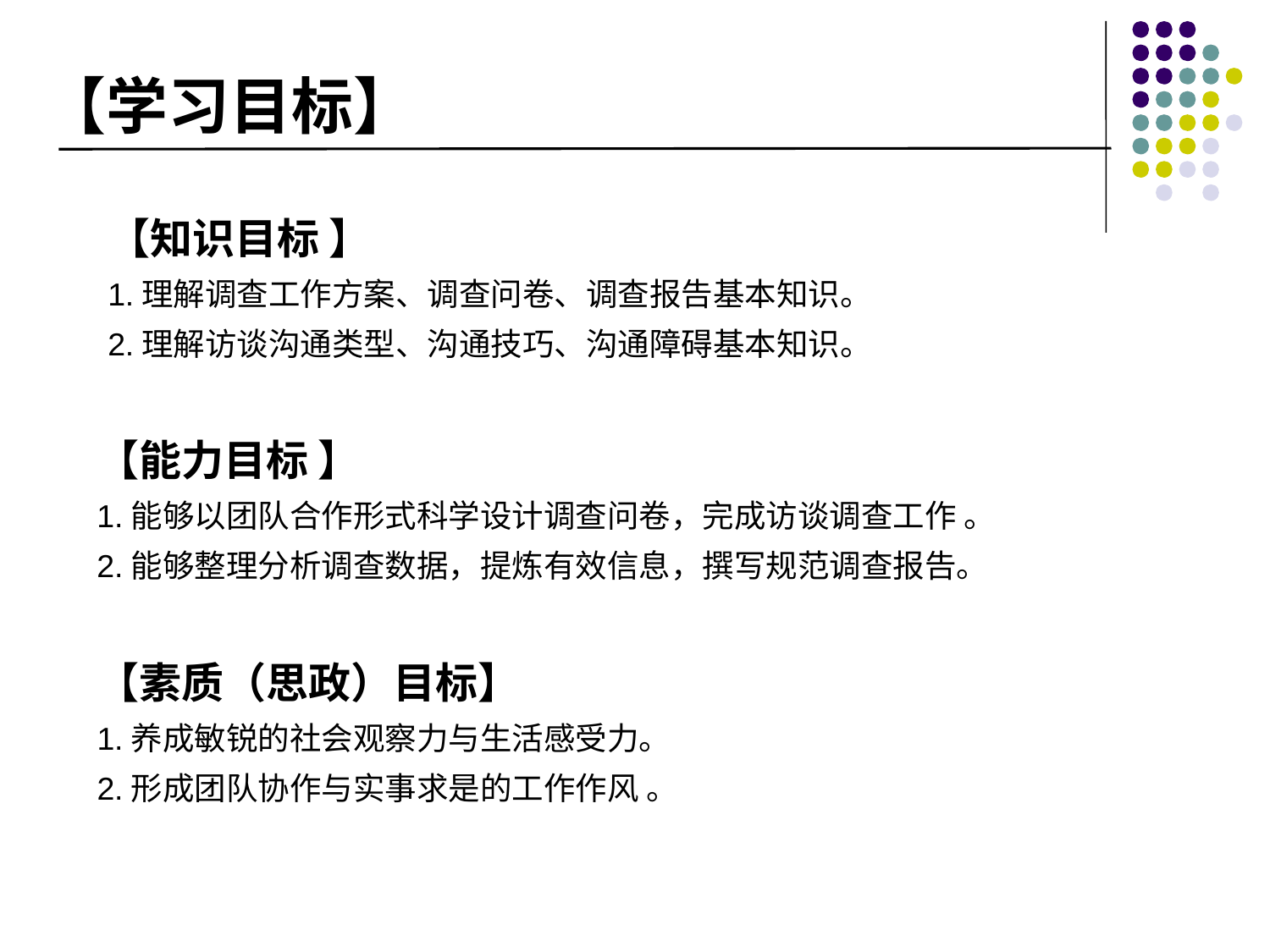

# 【学习目标】
【知识目标 】
1.理解调查工作方案、调查问卷、调查报告基本知识。
2.理解访谈沟通类型、沟通技巧、沟通障碍基本知识。
【能力目标 】
1.能够以团队合作形式科学设计调查问卷，完成访谈调查工作 。
2.能够整理分析调查数据，提炼有效信息，撰写规范调查报告。

【素质（思政）目标】
1.养成敏锐的社会观察力与生活感受力。
2.形成团队协作与实事求是的工作作风 。